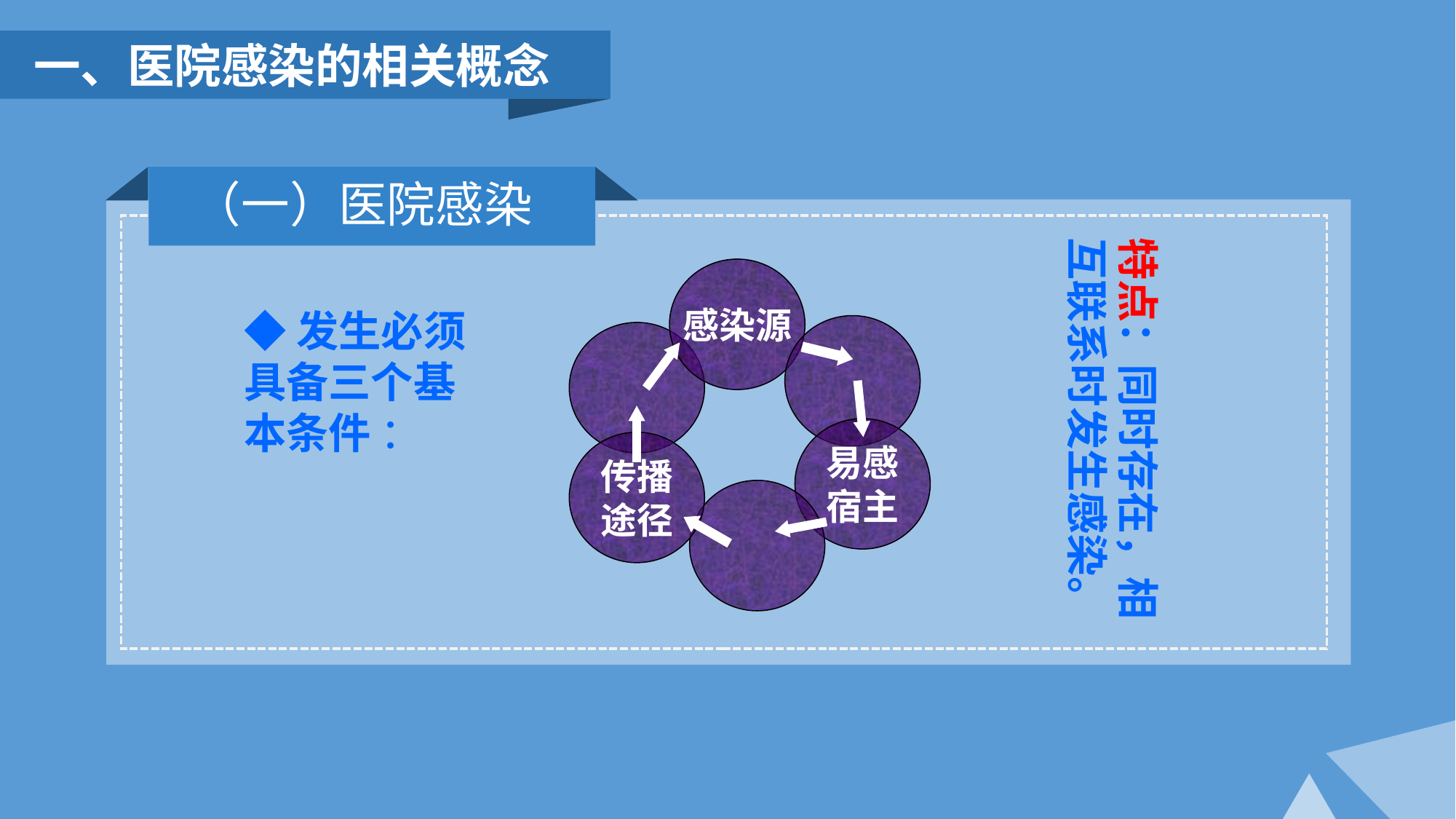

一、医院感染的相关概念

（一）医院感染

特点：同时存在，相互联系时发生感染。
感染源

易感
宿主
传播
途径

◆发生必须具备三个基本条件 ：